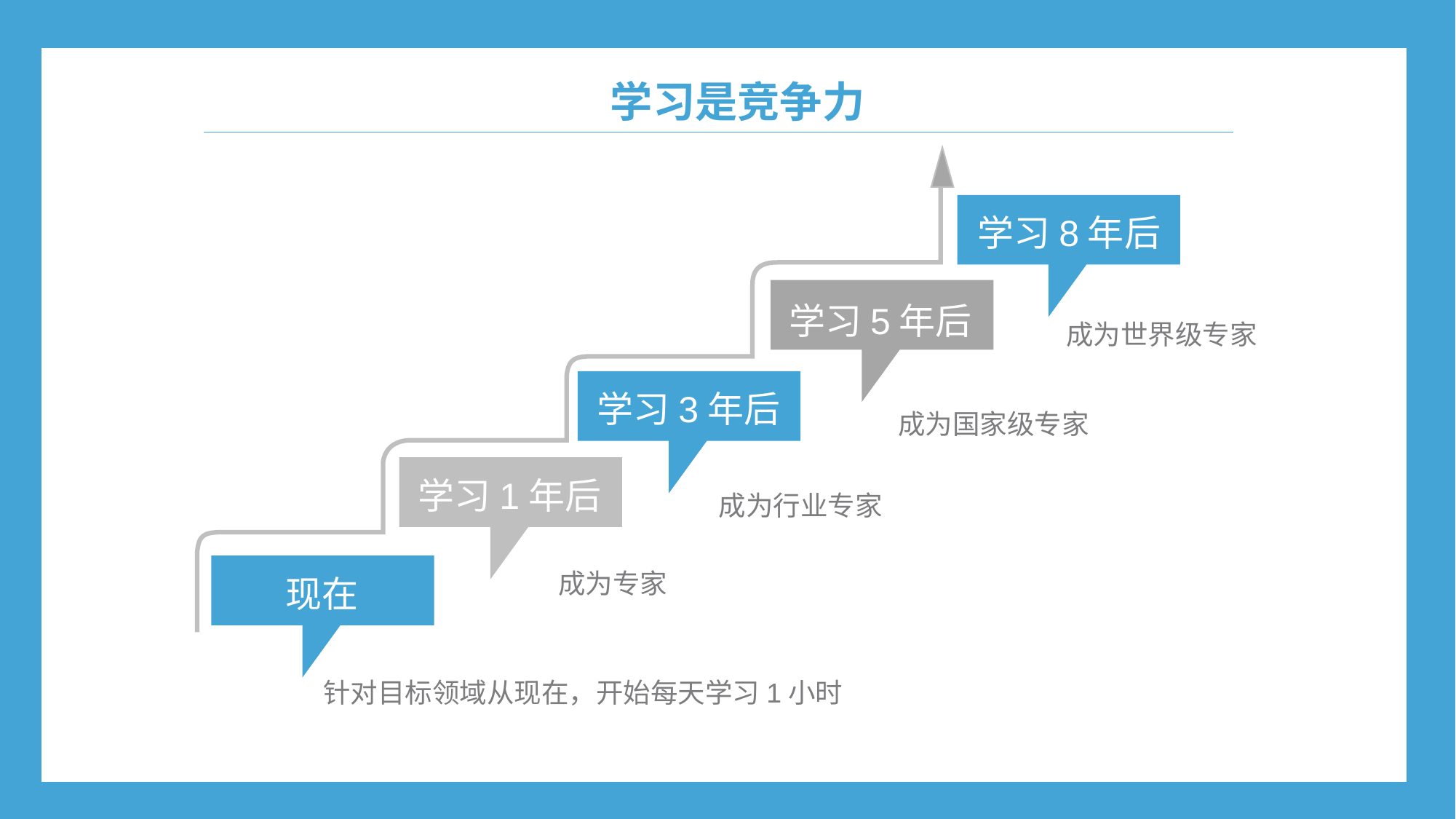

学习是竞争力

学习8年后

学习5年后

学习3年后

学习1年后

现在
成为世界级专家
成为国家级专家
成为行业专家
成为专家
针对目标领域从现在，开始每天学习1小时